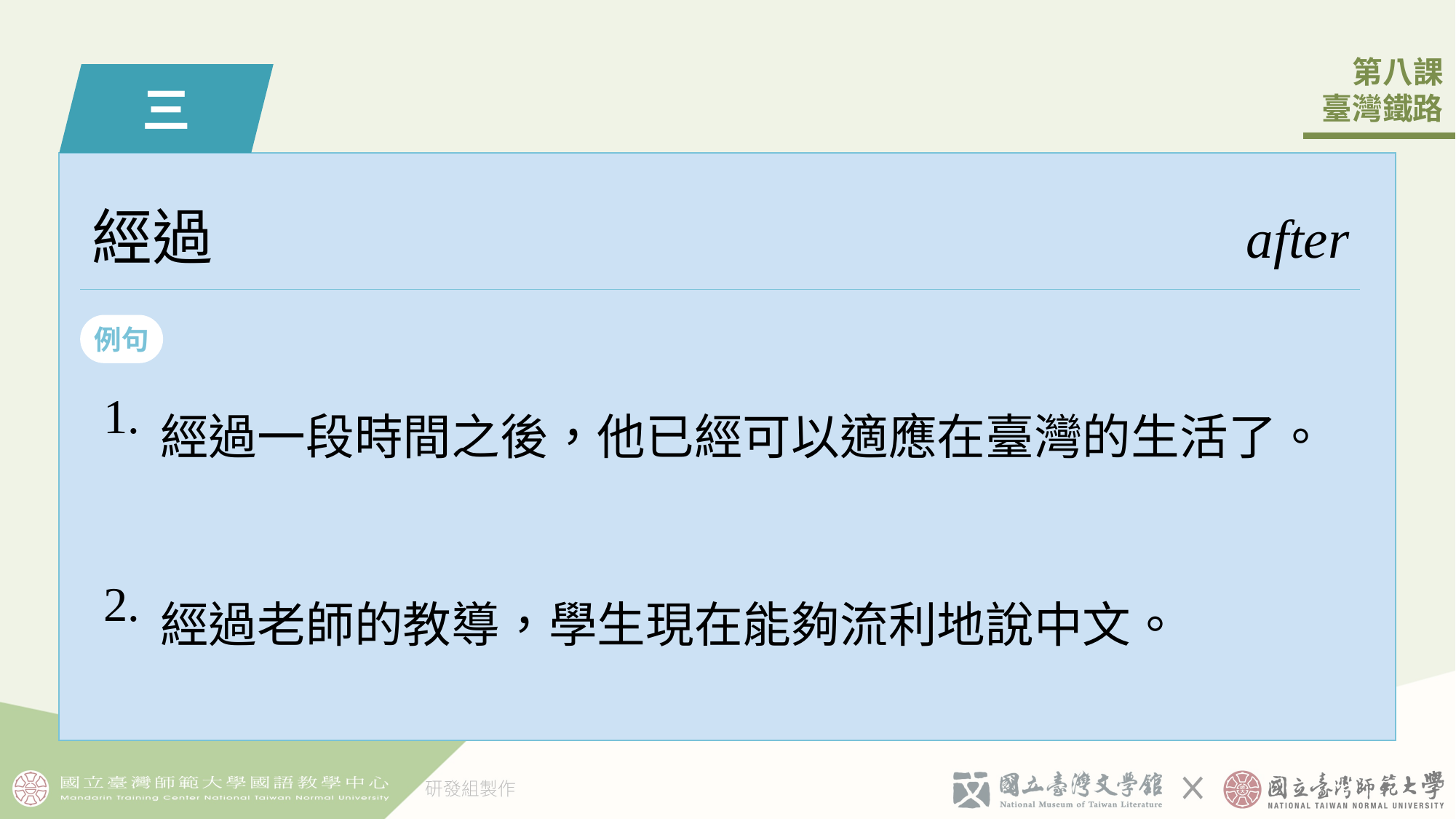

三
經過
after
例句
| 1. | 經過一󠇡段時間之後，他已經可以適應󠇡在臺灣的生活了。 |
| --- | --- |
| 2. | 經過老師的教導，學生現在能夠流利地說中󠇡文。 |
6